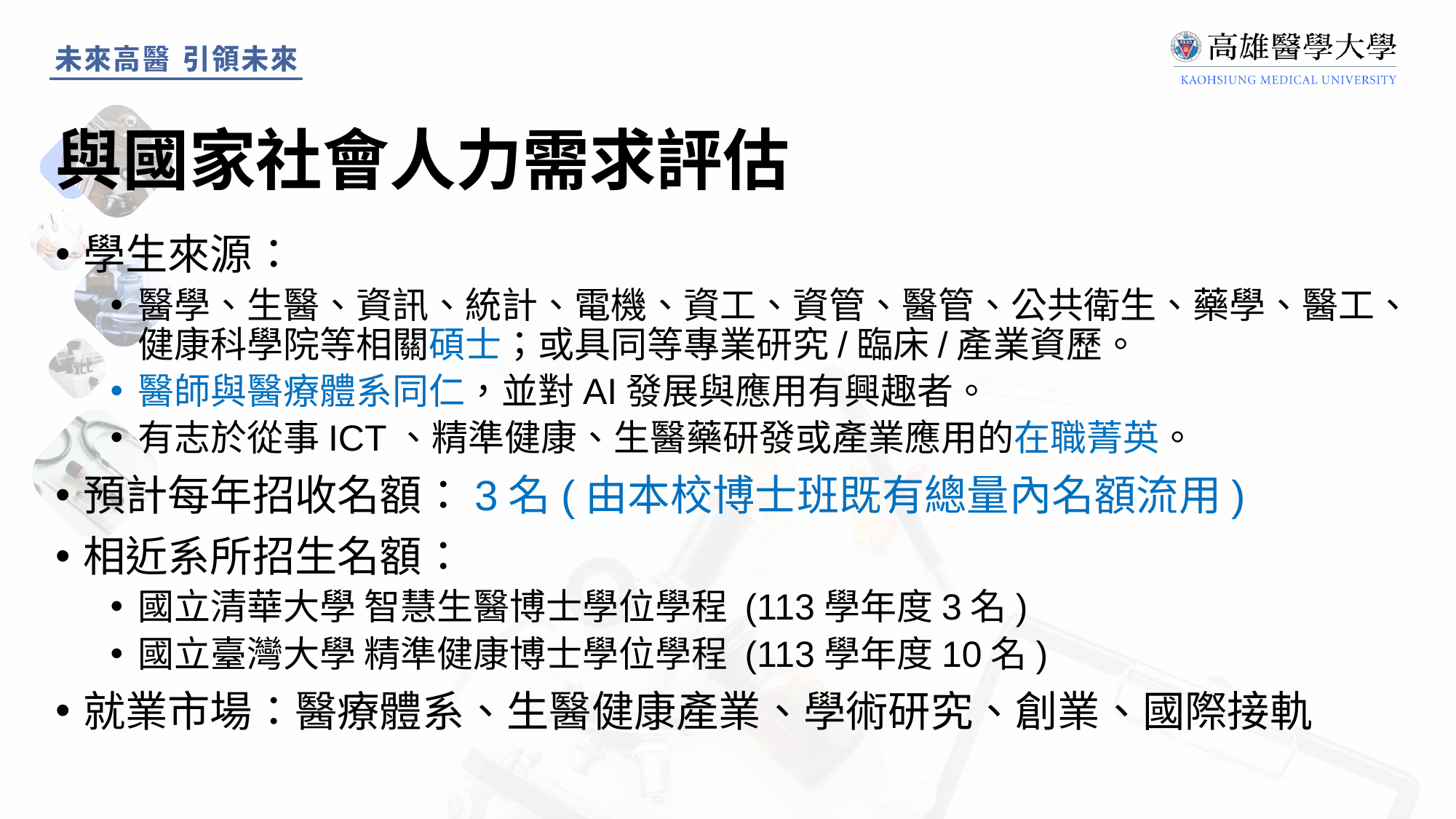

# 與國家社會人力需求評估
學生來源：
醫學、生醫、資訊、統計、電機、資工、資管、醫管、公共衛生、藥學、醫工、健康科學院等相關碩士；或具同等專業研究/臨床/產業資歷。
醫師與醫療體系同仁，並對AI發展與應用有興趣者。
有志於從事ICT、精準健康、生醫藥研發或產業應用的在職菁英。
預計每年招收名額：3名(由本校博士班既有總量內名額流用)
相近系所招生名額：
國立清華大學 智慧生醫博士學位學程 (113學年度3名)
國立臺灣大學 精準健康博士學位學程 (113學年度10名)
就業市場：醫療體系、生醫健康產業、學術研究、創業、國際接軌